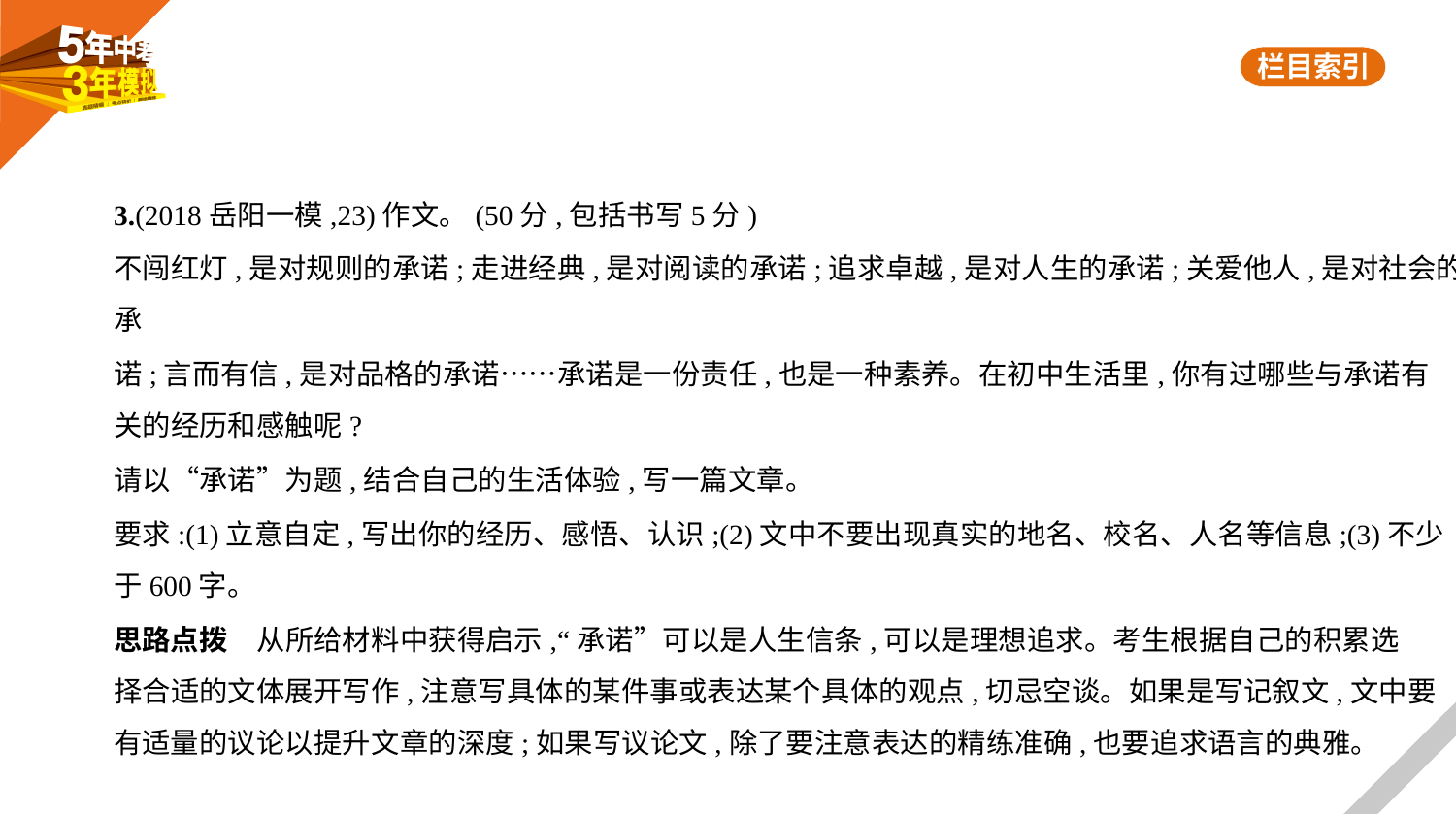

3.(2018岳阳一模,23)作文。(50分,包括书写5分)
不闯红灯,是对规则的承诺;走进经典,是对阅读的承诺;追求卓越,是对人生的承诺;关爱他人,是对社会的承
诺;言而有信,是对品格的承诺……承诺是一份责任,也是一种素养。在初中生活里,你有过哪些与承诺有
关的经历和感触呢?
请以“承诺”为题,结合自己的生活体验,写一篇文章。
要求:(1)立意自定,写出你的经历、感悟、认识;(2)文中不要出现真实的地名、校名、人名等信息;(3)不少
于600字。
思路点拨　从所给材料中获得启示,“承诺”可以是人生信条,可以是理想追求。考生根据自己的积累选
择合适的文体展开写作,注意写具体的某件事或表达某个具体的观点,切忌空谈。如果是写记叙文,文中要
有适量的议论以提升文章的深度;如果写议论文,除了要注意表达的精练准确,也要追求语言的典雅。